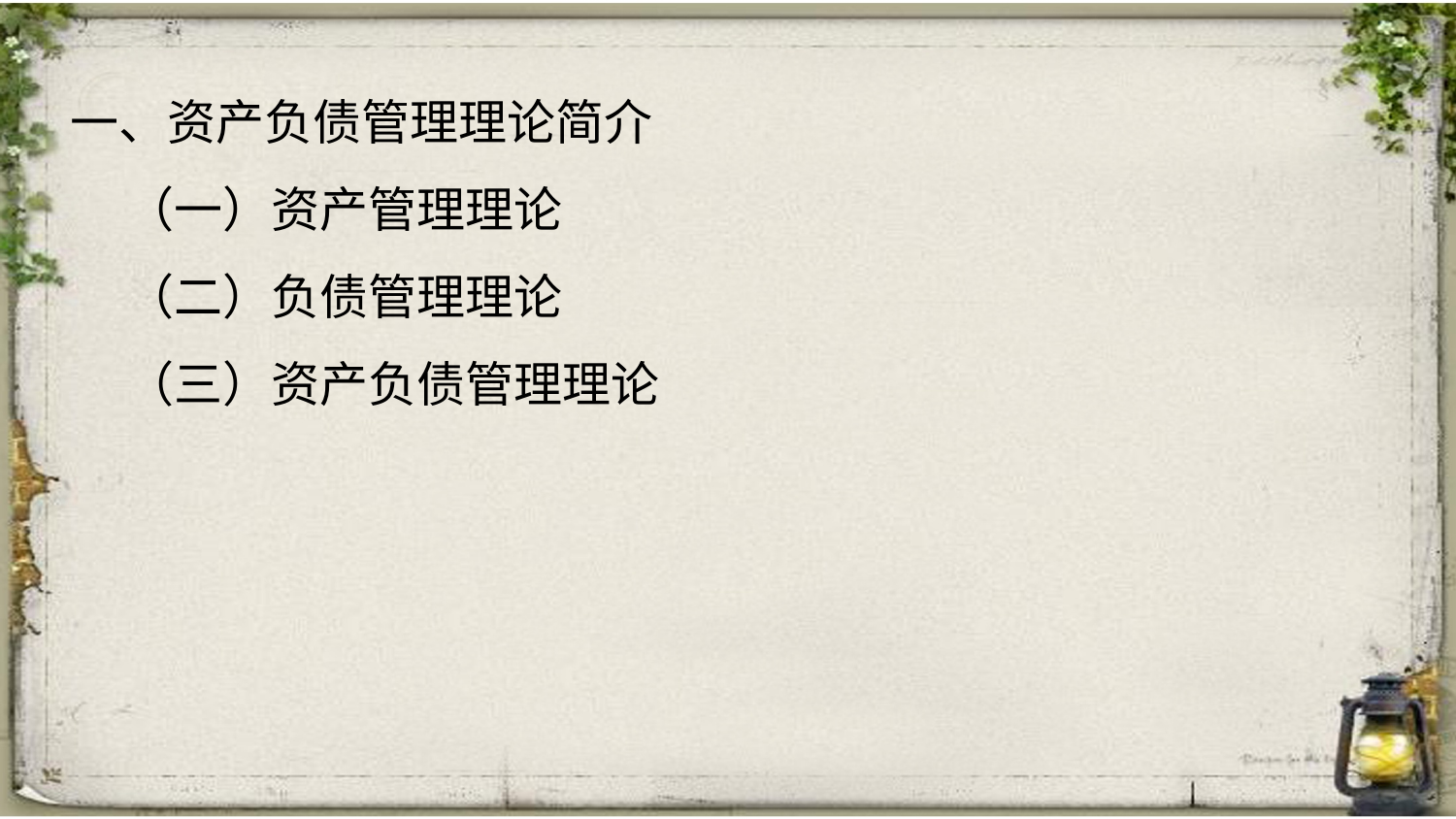

一、资产负债管理理论简介
    （一）资产管理理论
    （二）负债管理理论
    （三）资产负债管理理论